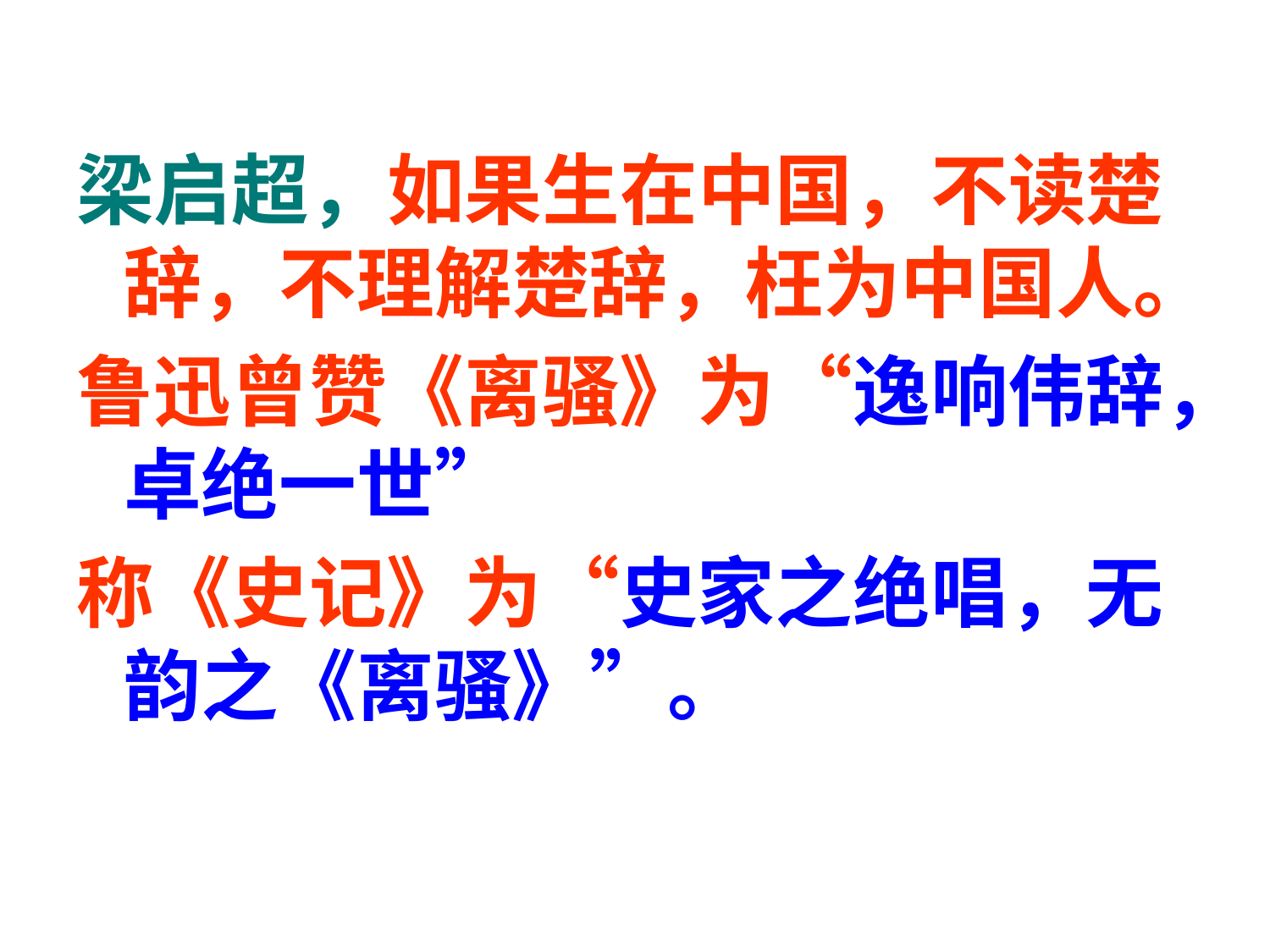

梁启超，如果生在中国，不读楚辞，不理解楚辞，枉为中国人。
鲁迅曾赞《离骚》为“逸响伟辞，卓绝一世”
称《史记》为“史家之绝唱，无韵之《离骚》”。